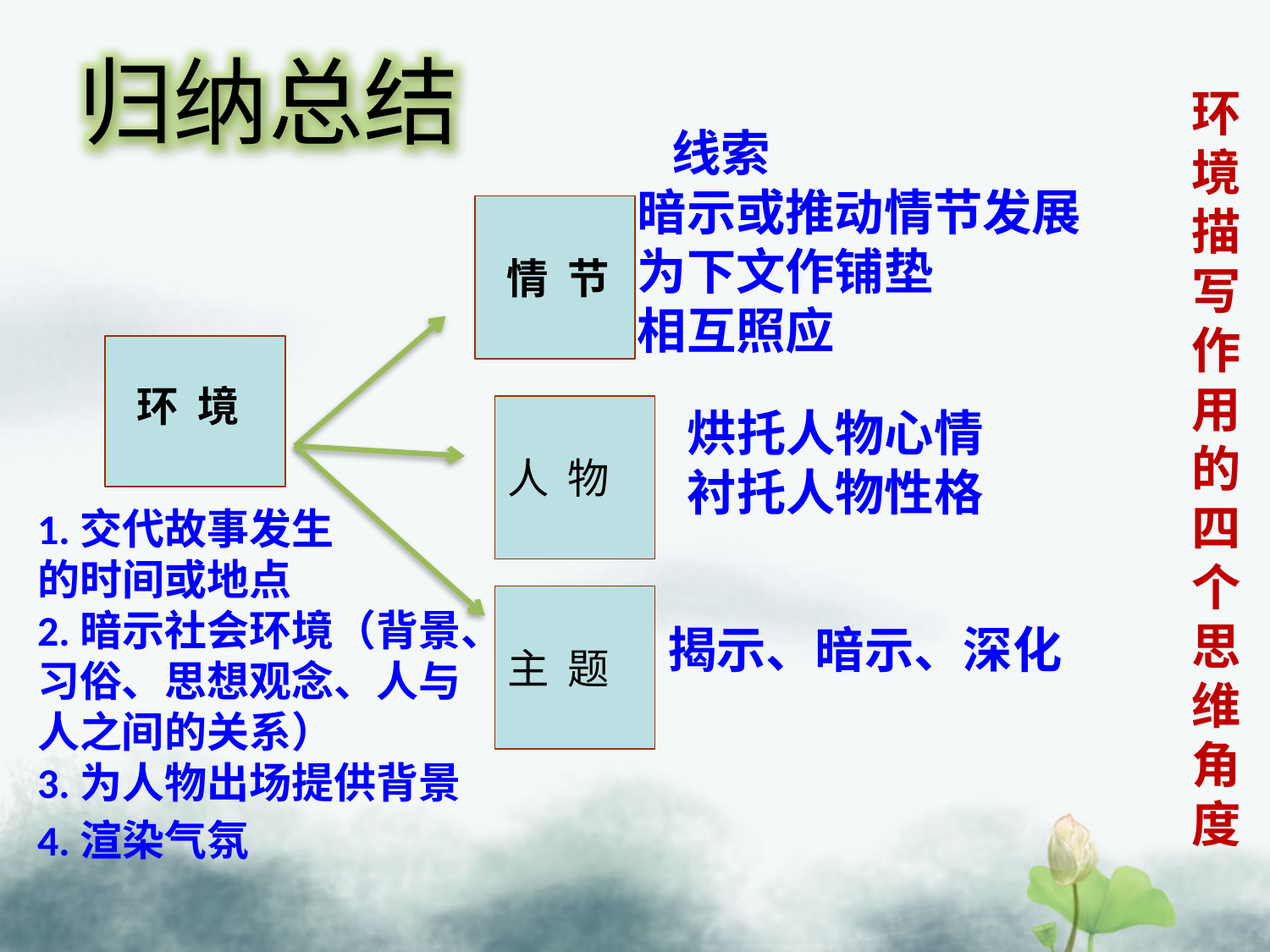

归纳总结
环境描写作用的四个思维角度

  线索
暗示或推动情节发展
为下文作铺垫
相互照应

 情  节

 环  境

人  物

烘托人物心情
衬托人物性格

1.交代故事发生
的时间或地点
2.暗示社会环境（背景、习俗、思想观念、人与人之间的关系）
3.为人物出场提供背景
4.渲染气氛

主  题

揭示、暗示、深化